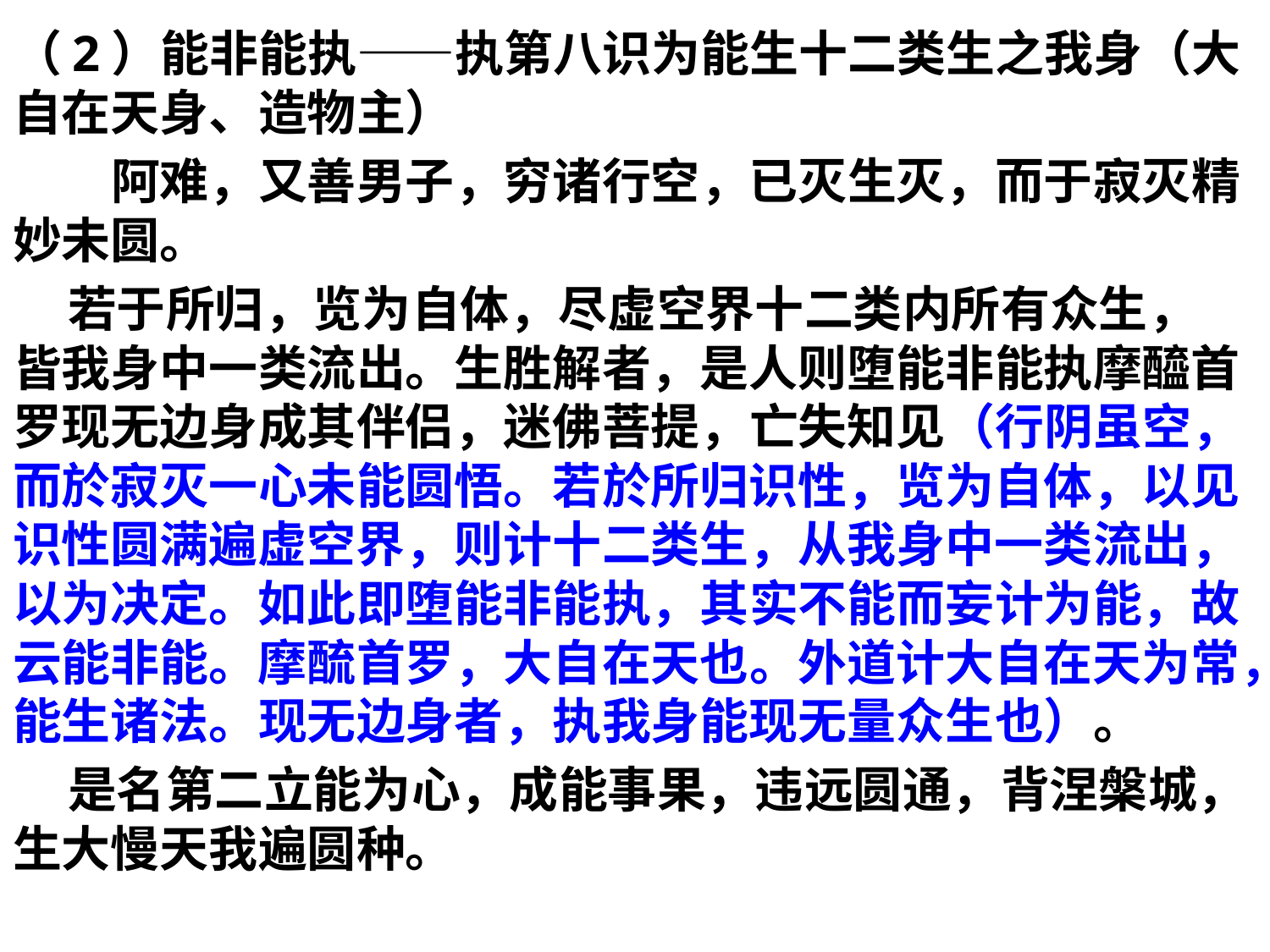

（2）能非能执——执第八识为能生十二类生之我身（大自在天身、造物主）
        阿难，又善男子，穷诸行空，已灭生灭，而于寂灭精妙未圆。
    若于所归，览为自体，尽虚空界十二类内所有众生，皆我身中一类流出。生胜解者，是人则堕能非能执摩醯首罗现无边身成其伴侣，迷佛菩提，亡失知见（行阴虽空，而於寂灭一心未能圆悟。若於所归识性，览为自体，以见识性圆满遍虚空界，则计十二类生，从我身中一类流出，以为决定。如此即堕能非能执，其实不能而妄计为能，故云能非能。摩酼首罗，大自在天也。外道计大自在天为常，能生诸法。现无边身者，执我身能现无量众生也）。
    是名第二立能为心，成能事果，违远圆通，背涅槃城，生大慢天我遍圆种。